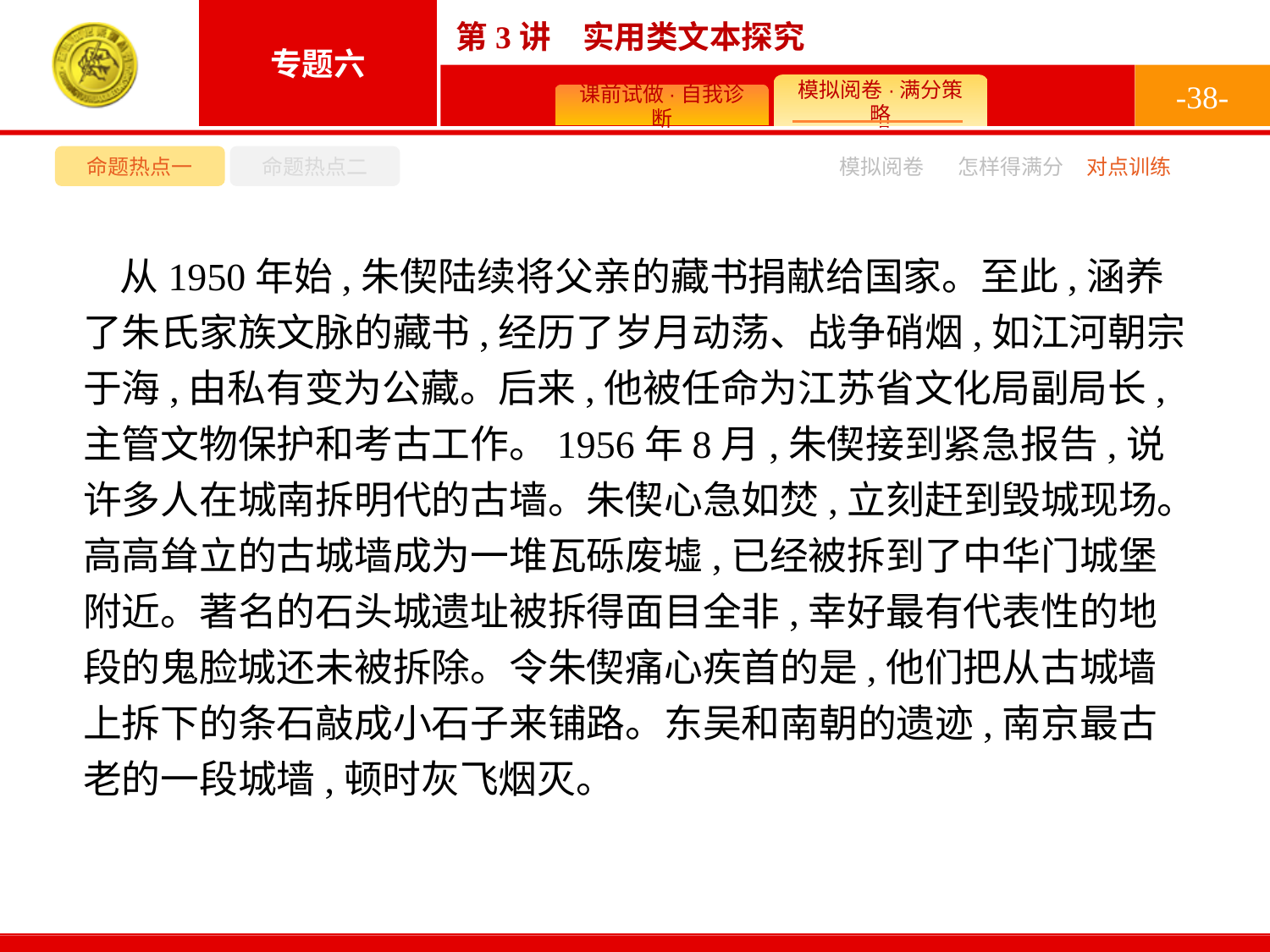

-38-
命题热点一
命题热点二
模拟阅卷
怎样得满分
对点训练
从1950年始,朱偰陆续将父亲的藏书捐献给国家。至此,涵养了朱氏家族文脉的藏书,经历了岁月动荡、战争硝烟,如江河朝宗于海,由私有变为公藏。后来,他被任命为江苏省文化局副局长,主管文物保护和考古工作。1956年8月,朱偰接到紧急报告,说许多人在城南拆明代的古墙。朱偰心急如焚,立刻赶到毁城现场。高高耸立的古城墙成为一堆瓦砾废墟,已经被拆到了中华门城堡附近。著名的石头城遗址被拆得面目全非,幸好最有代表性的地段的鬼脸城还未被拆除。令朱偰痛心疾首的是,他们把从古城墙上拆下的条石敲成小石子来铺路。东吴和南朝的遗迹,南京最古老的一段城墙,顿时灰飞烟灭。